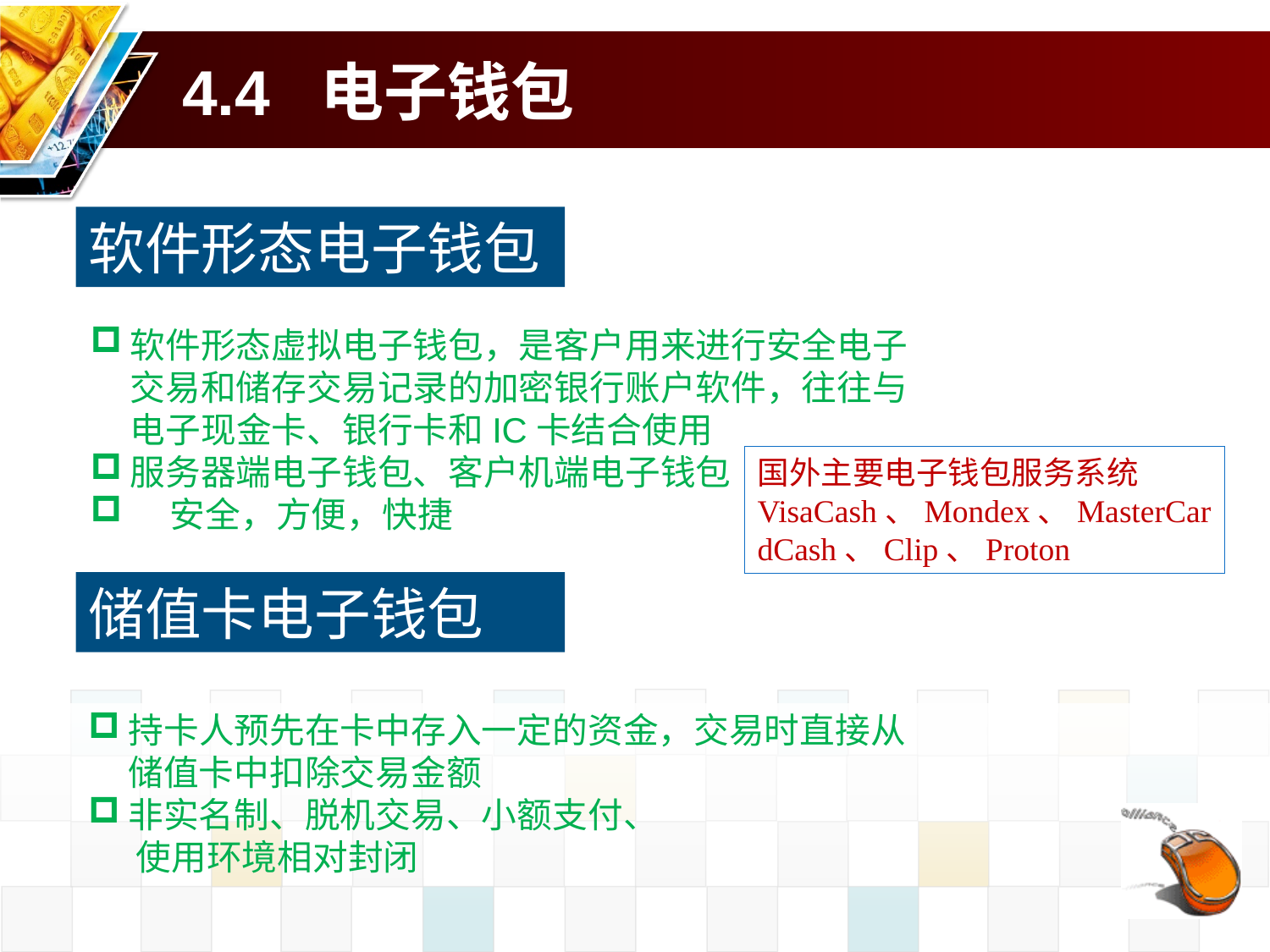

# 4.4  电子钱包
软件形态电子钱包
软件形态虚拟电子钱包，是客户用来进行安全电子交易和储存交易记录的加密银行账户软件，往往与电子现金卡、银行卡和IC卡结合使用
服务器端电子钱包、客户机端电子钱包
    安全，方便，快捷
国外主要电子钱包服务系统
VisaCash、Mondex、MasterCardCash、Clip、Proton
储值卡电子钱包
持卡人预先在卡中存入一定的资金，交易时直接从储值卡中扣除交易金额
非实名制、脱机交易、小额支付、
     使用环境相对封闭